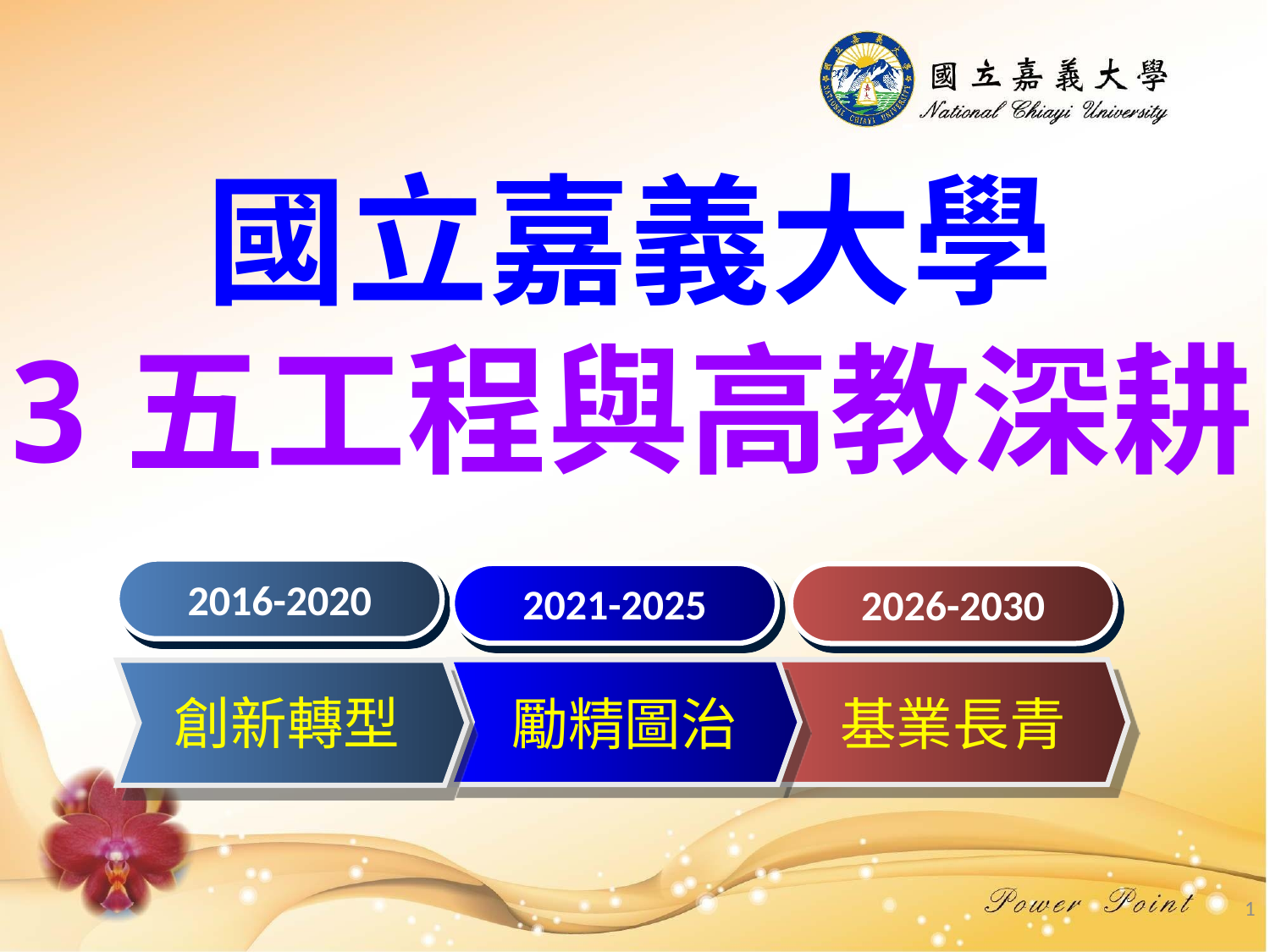

國立嘉義大學
3五工程與高教深耕
2016-2020
2021-2025
2026-2030

創新轉型
基業長青
勵精圖治
1